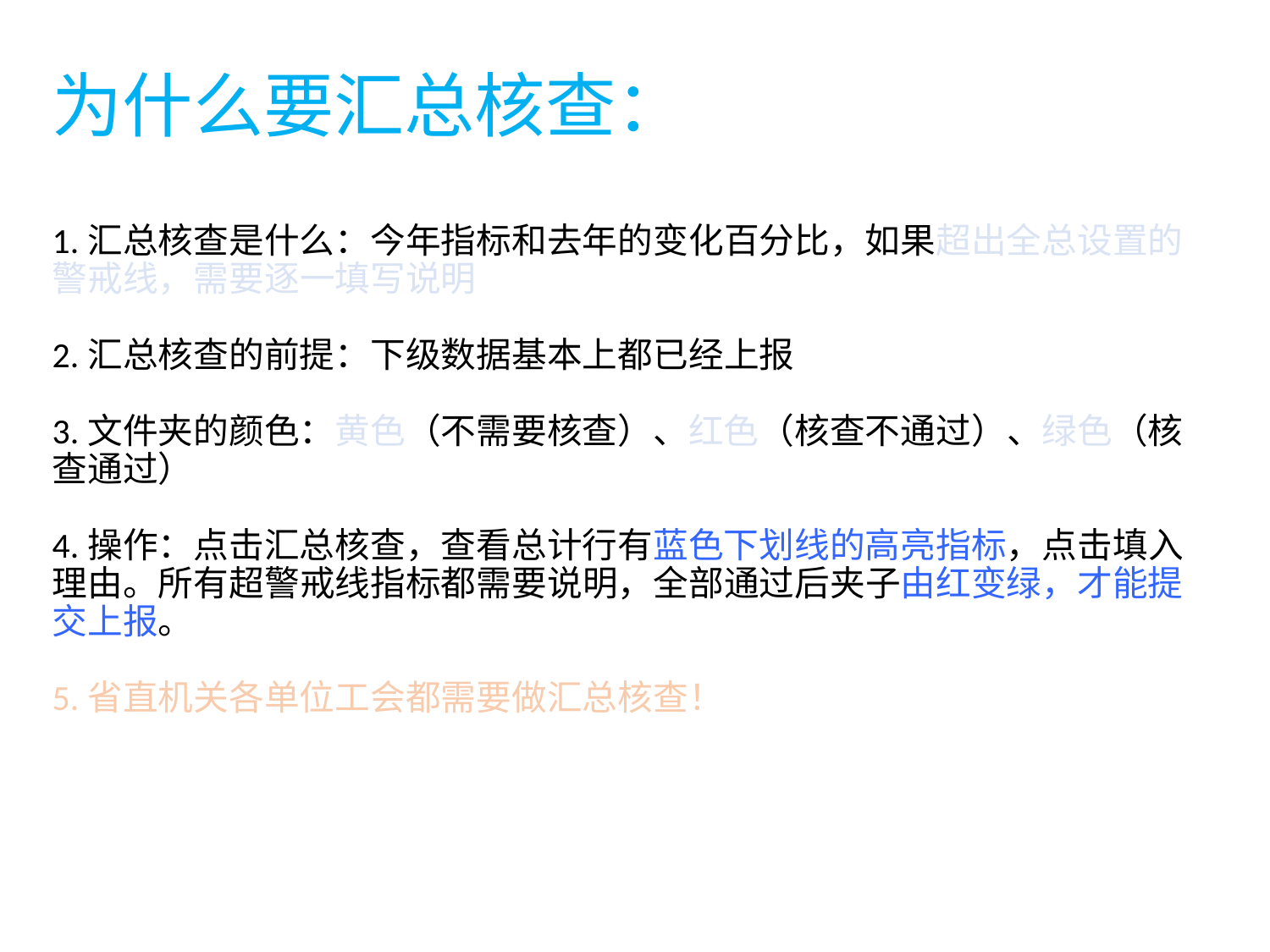

# 为什么要汇总核查： 1.汇总核查是什么：今年指标和去年的变化百分比，如果超出全总设置的警戒线，需要逐一填写说明 2.汇总核查的前提：下级数据基本上都已经上报 3.文件夹的颜色：黄色（不需要核查）、红色（核查不通过）、绿色（核查通过） 4.操作：点击汇总核查，查看总计行有蓝色下划线的高亮指标，点击填入理由。所有超警戒线指标都需要说明，全部通过后夹子由红变绿，才能提交上报。 5.省直机关各单位工会都需要做汇总核查！